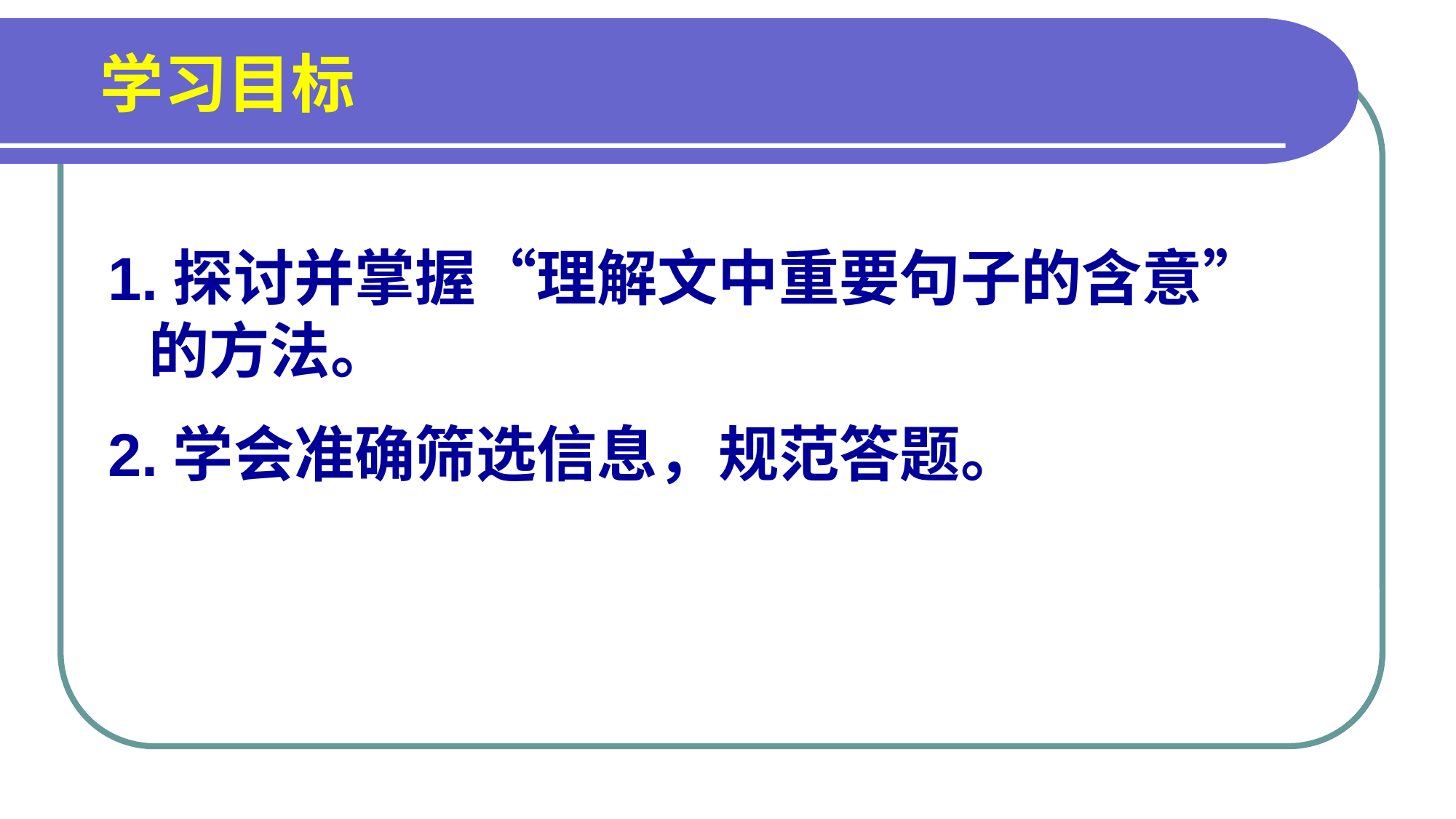

# 学习目标
1.探讨并掌握“理解文中重要句子的含意”的方法。
2.学会准确筛选信息，规范答题。